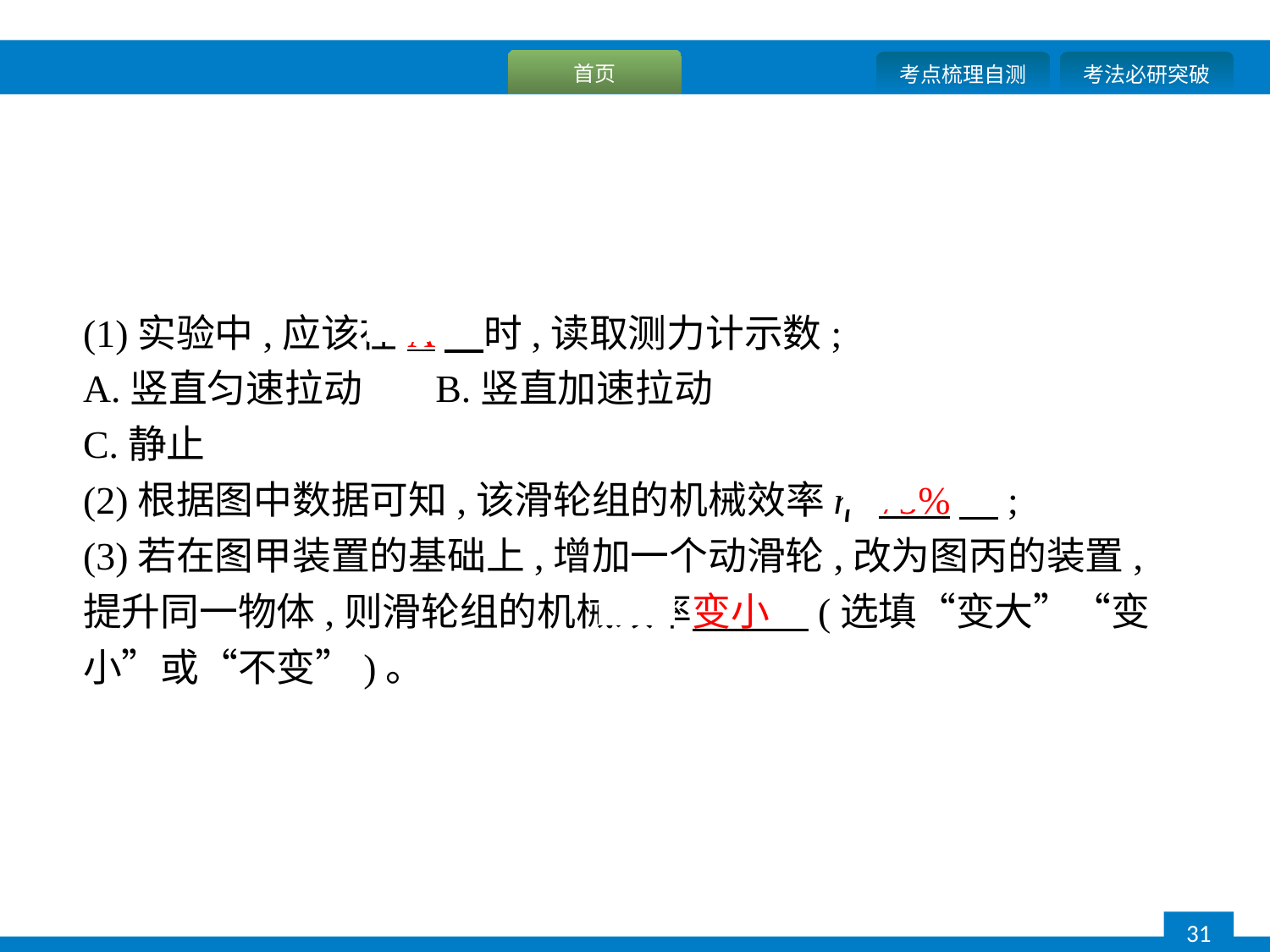

(1)实验中,应该在A　时,读取测力计示数;
A.竖直匀速拉动	B.竖直加速拉动
C.静止
(2)根据图中数据可知,该滑轮组的机械效率η=75%　;
(3)若在图甲装置的基础上,增加一个动滑轮,改为图丙的装置,提升同一物体,则滑轮组的机械效率变小　(选填“变大”“变小”或“不变”)。